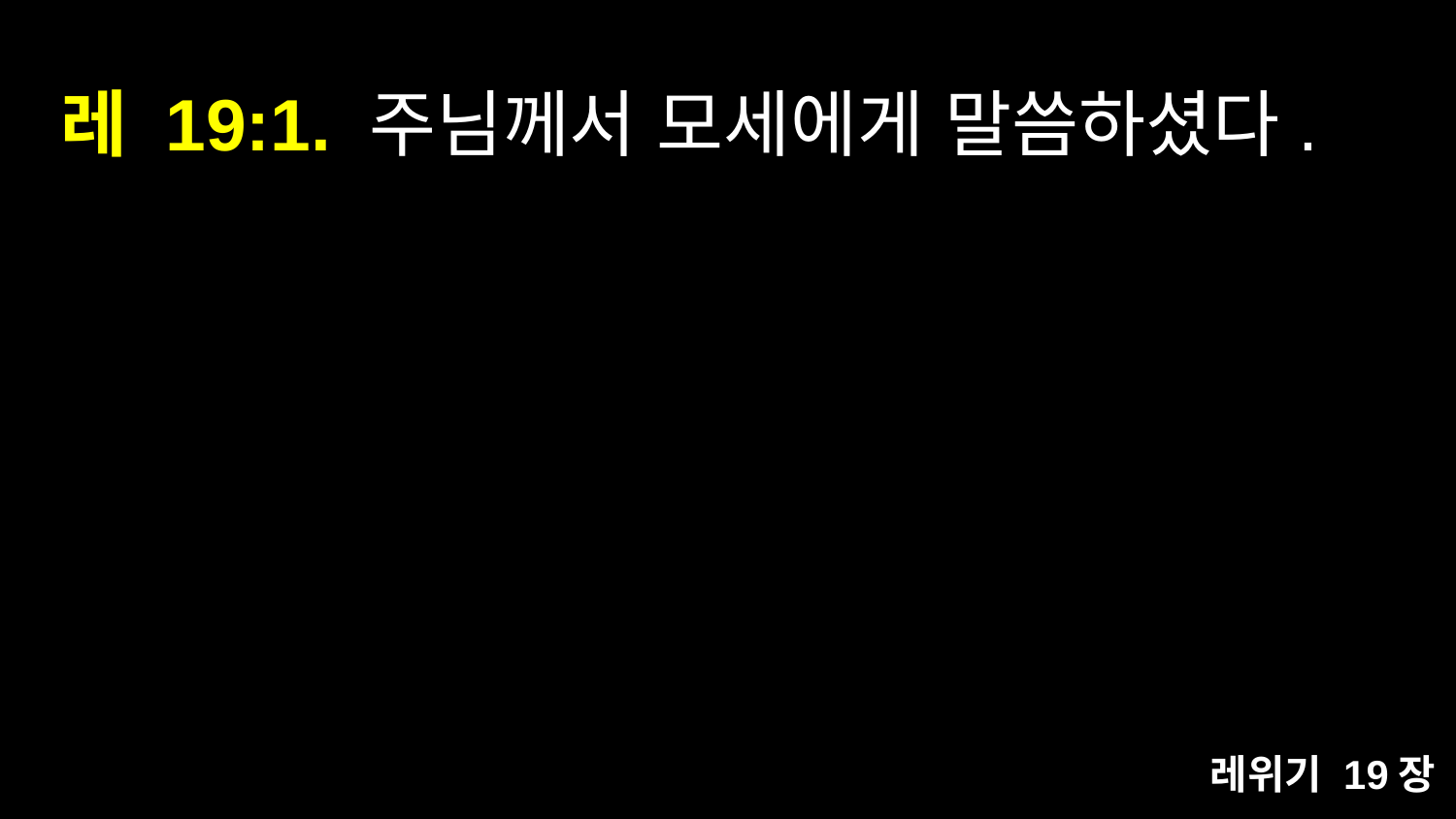

# 레 19:1. 주님께서 모세에게 말씀하셨다.
레위기 19장